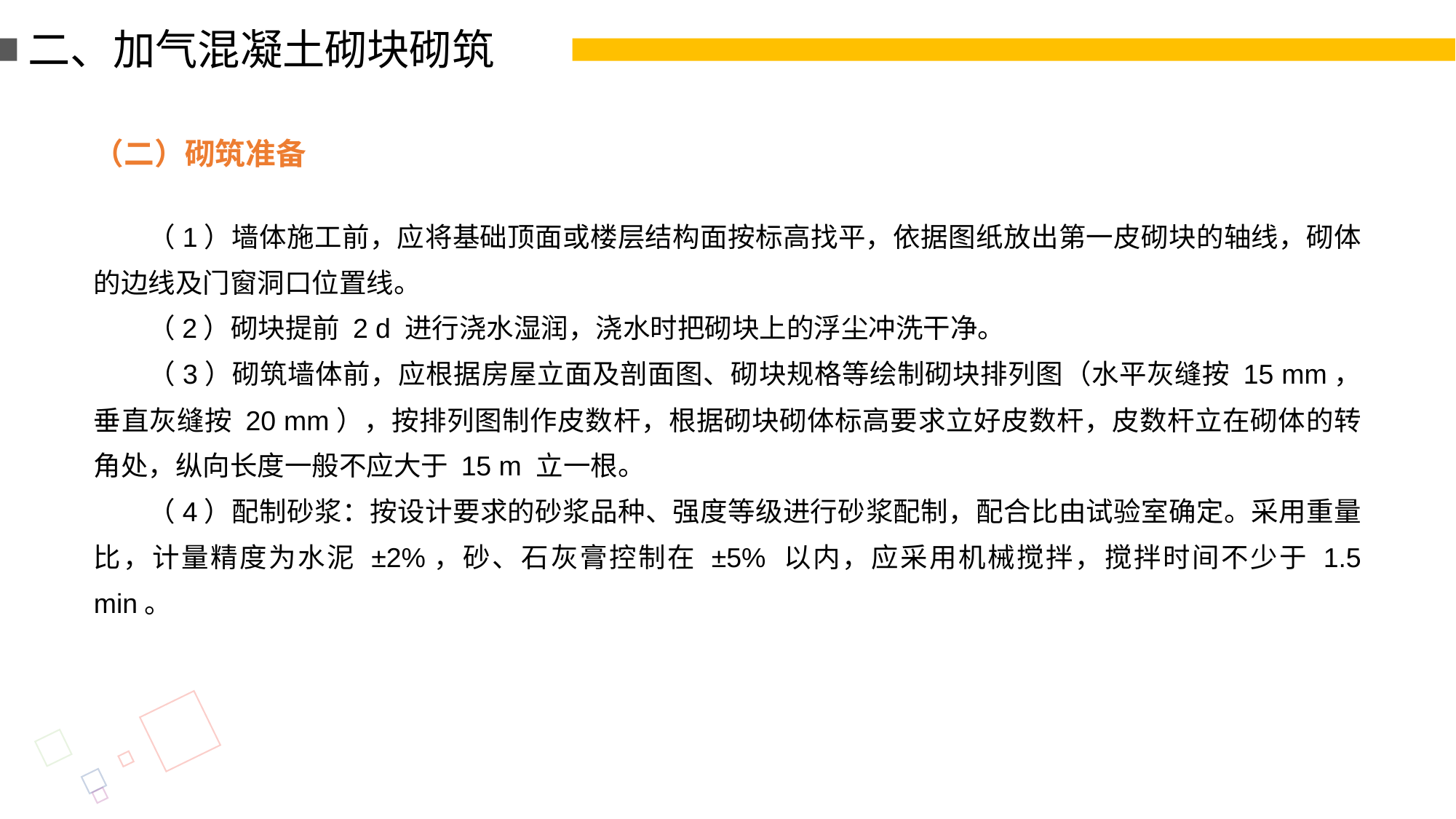

二、加气混凝土砌块砌筑
（二）砌筑准备
（1）墙体施工前，应将基础顶面或楼层结构面按标高找平，依据图纸放出第一皮砌块的轴线，砌体的边线及门窗洞口位置线。
（2）砌块提前 2 d 进行浇水湿润，浇水时把砌块上的浮尘冲洗干净。
（3）砌筑墙体前，应根据房屋立面及剖面图、砌块规格等绘制砌块排列图（水平灰缝按 15 mm，垂直灰缝按 20 mm），按排列图制作皮数杆，根据砌块砌体标高要求立好皮数杆，皮数杆立在砌体的转角处，纵向长度一般不应大于 15 m 立一根。
（4）配制砂浆：按设计要求的砂浆品种、强度等级进行砂浆配制，配合比由试验室确定。采用重量比，计量精度为水泥 ±2%，砂、石灰膏控制在 ±5% 以内，应采用机械搅拌，搅拌时间不少于 1.5 min。